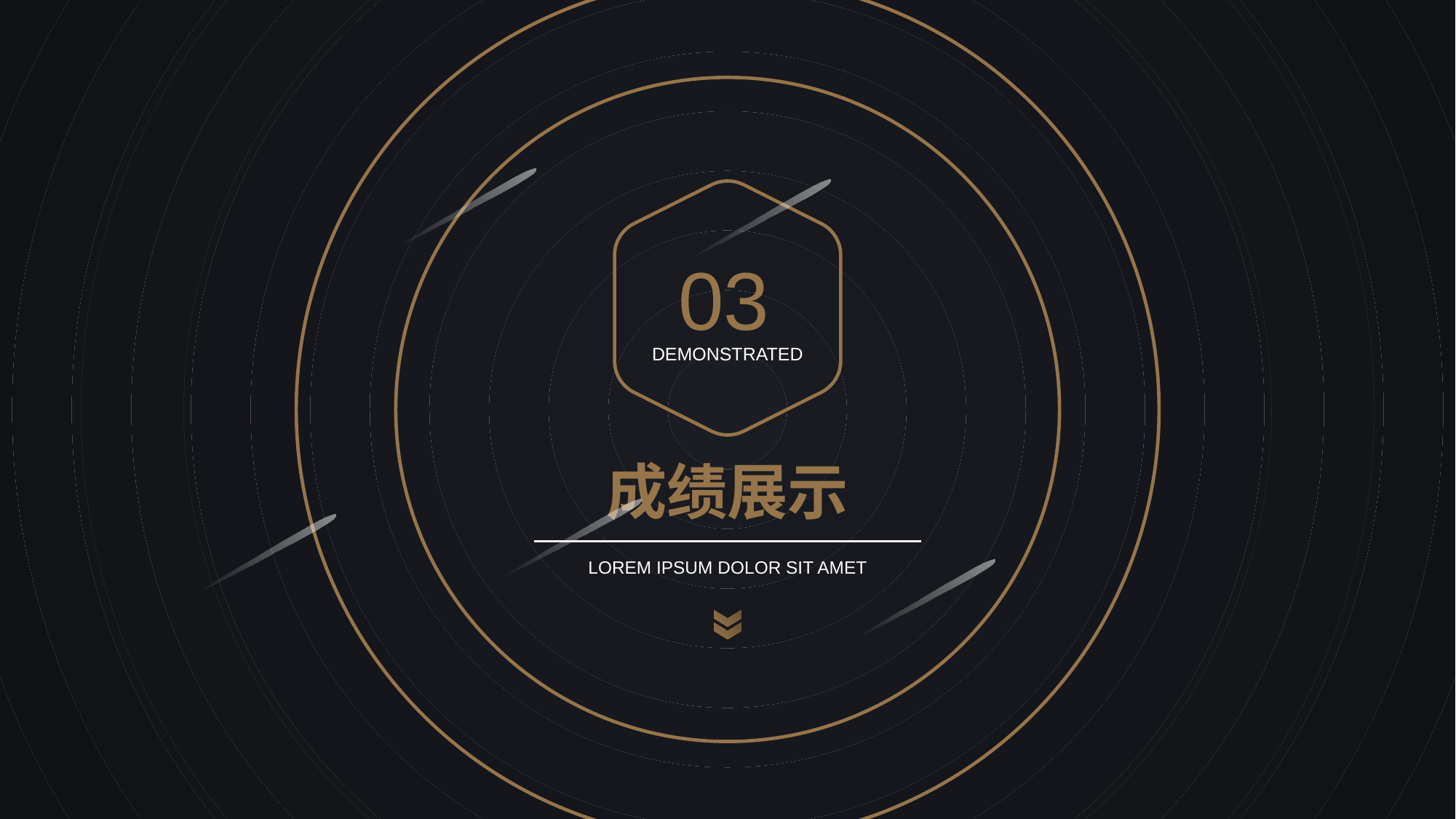

03
DEMONSTRATED
成绩展示
LOREM IPSUM DOLOR SIT AMET